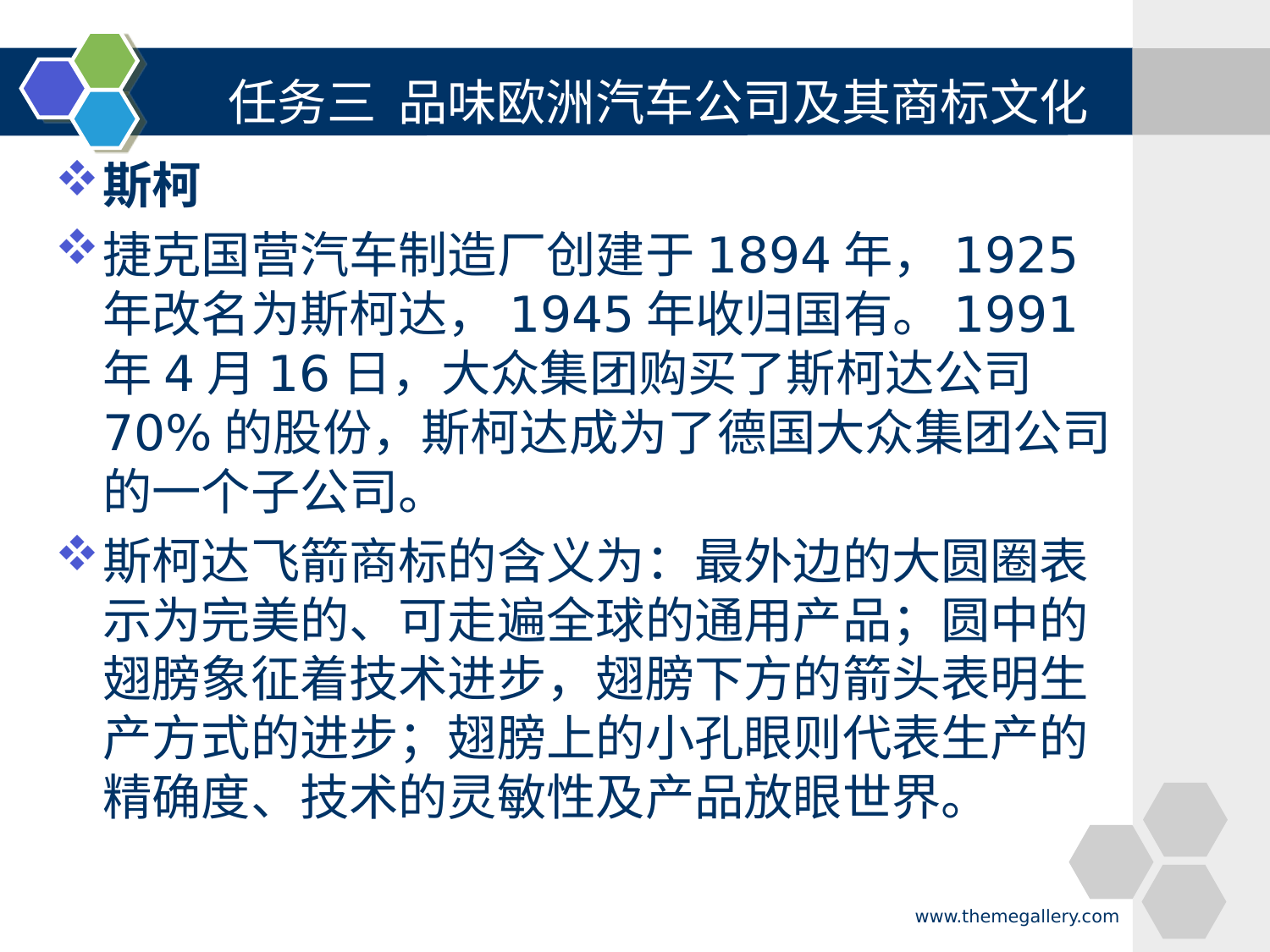

#
任务三  品味欧洲汽车公司及其商标文化
斯柯
捷克国营汽车制造厂创建于1894年，1925年改名为斯柯达，1945年收归国有。1991年4月16日，大众集团购买了斯柯达公司70%的股份，斯柯达成为了德国大众集团公司的一个子公司。
斯柯达飞箭商标的含义为：最外边的大圆圈表示为完美的、可走遍全球的通用产品；圆中的翅膀象征着技术进步，翅膀下方的箭头表明生产方式的进步；翅膀上的小孔眼则代表生产的精确度、技术的灵敏性及产品放眼世界。
www.themegallery.com